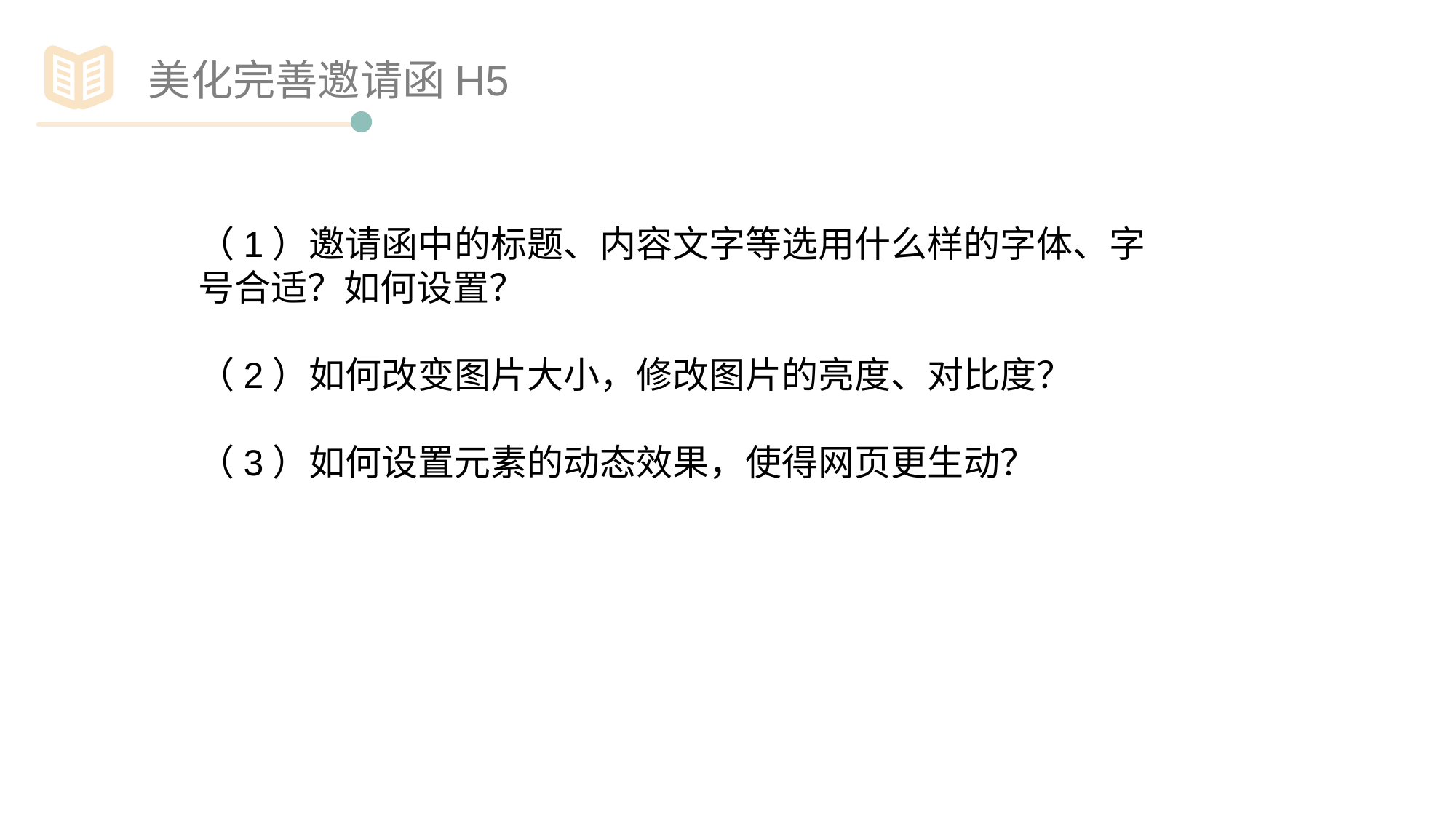

美化完善邀请函H5

（1）邀请函中的标题、内容文字等选用什么样的字体、字号合适？如何设置？

（2）如何改变图片大小，修改图片的亮度、对比度？

（3）如何设置元素的动态效果，使得网页更生动？